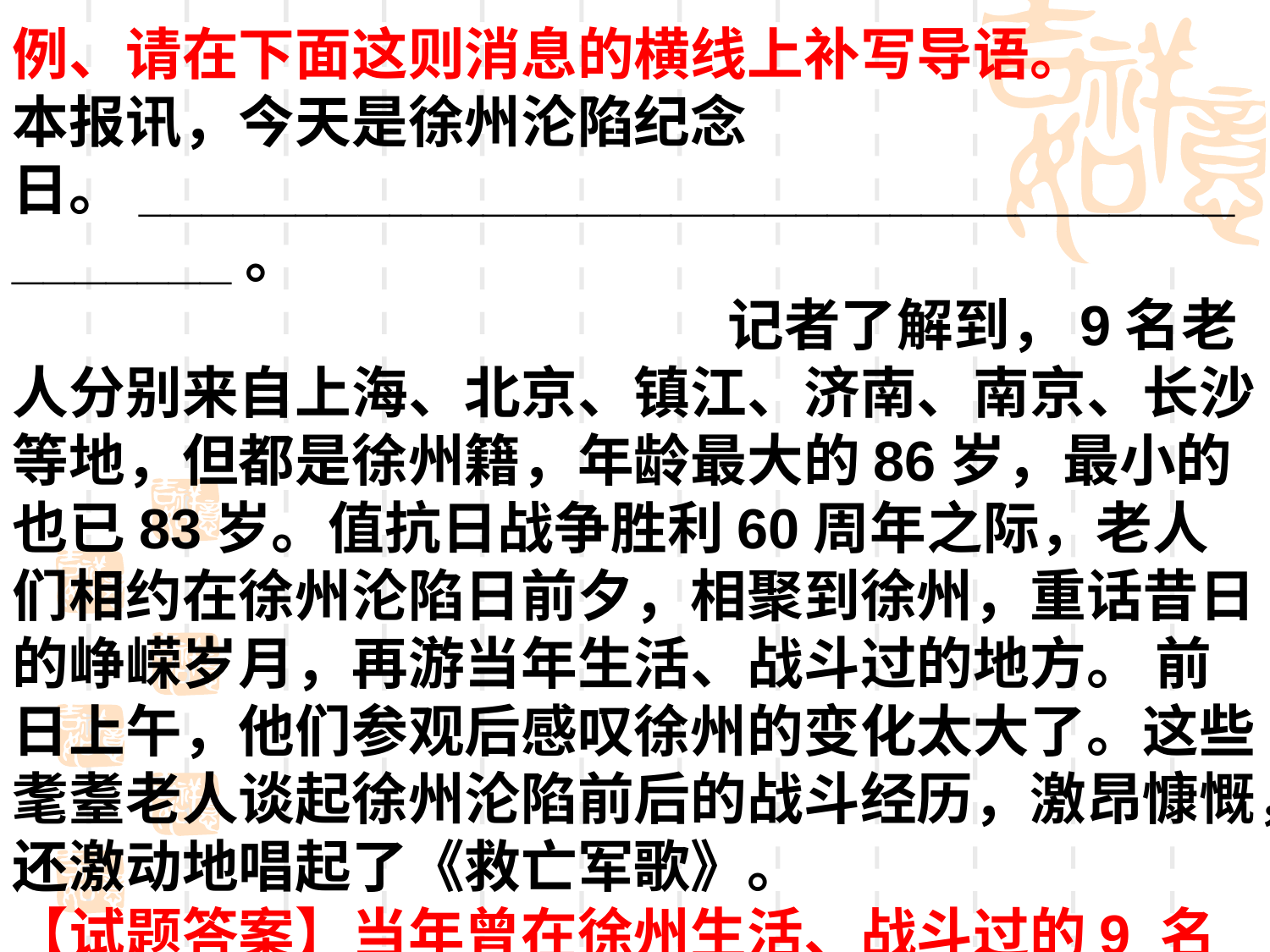

例、请在下面这则消息的横线上补写导语。
本报讯，今天是徐州沦陷纪念日。__________________________________________。　　　　　　　　　　　　　　　　　　　　　　　　 　               记者了解到，9名老人分别来自上海、北京、镇江、济南、南京、长沙等地，但都是徐州籍，年龄最大的86岁，最小的也已83岁。值抗日战争胜利60周年之际，老人们相约在徐州沦陷日前夕，相聚到徐州，重话昔日的峥嵘岁月，再游当年生活、战斗过的地方。 前日上午，他们参观后感叹徐州的变化太大了。这些耄耋老人谈起徐州沦陷前后的战斗经历，激昂慷慨，还激动地唱起了《救亡军歌》。
【试题答案】当年曾在徐州生活、战斗过的9 名八旬老人从全国各地齐聚徐州，共忆往昔峥嵘岁月。